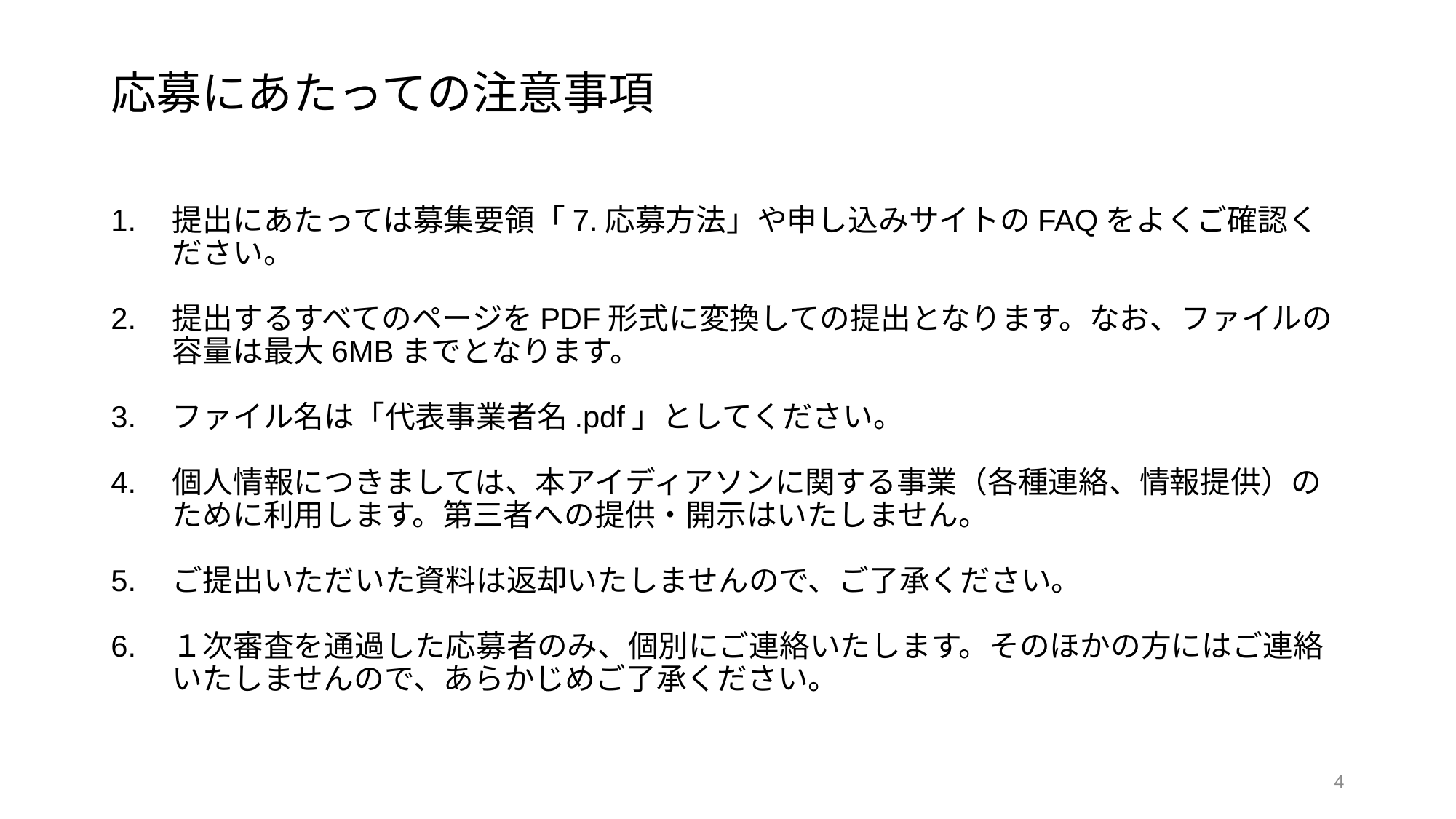

# 応募にあたっての注意事項
提出にあたっては募集要領「7.応募方法」や申し込みサイトのFAQをよくご確認ください。

提出するすべてのページをPDF形式に変換しての提出となります。なお、ファイルの容量は最大6MBまでとなります。

ファイル名は「代表事業者名.pdf」としてください。

個人情報につきましては、本アイディアソンに関する事業（各種連絡、情報提供）のために利用します。第三者への提供・開示はいたしません。

ご提出いただいた資料は返却いたしませんので、ご了承ください。

１次審査を通過した応募者のみ、個別にご連絡いたします。そのほかの方にはご連絡いたしませんので、あらかじめご了承ください。
4